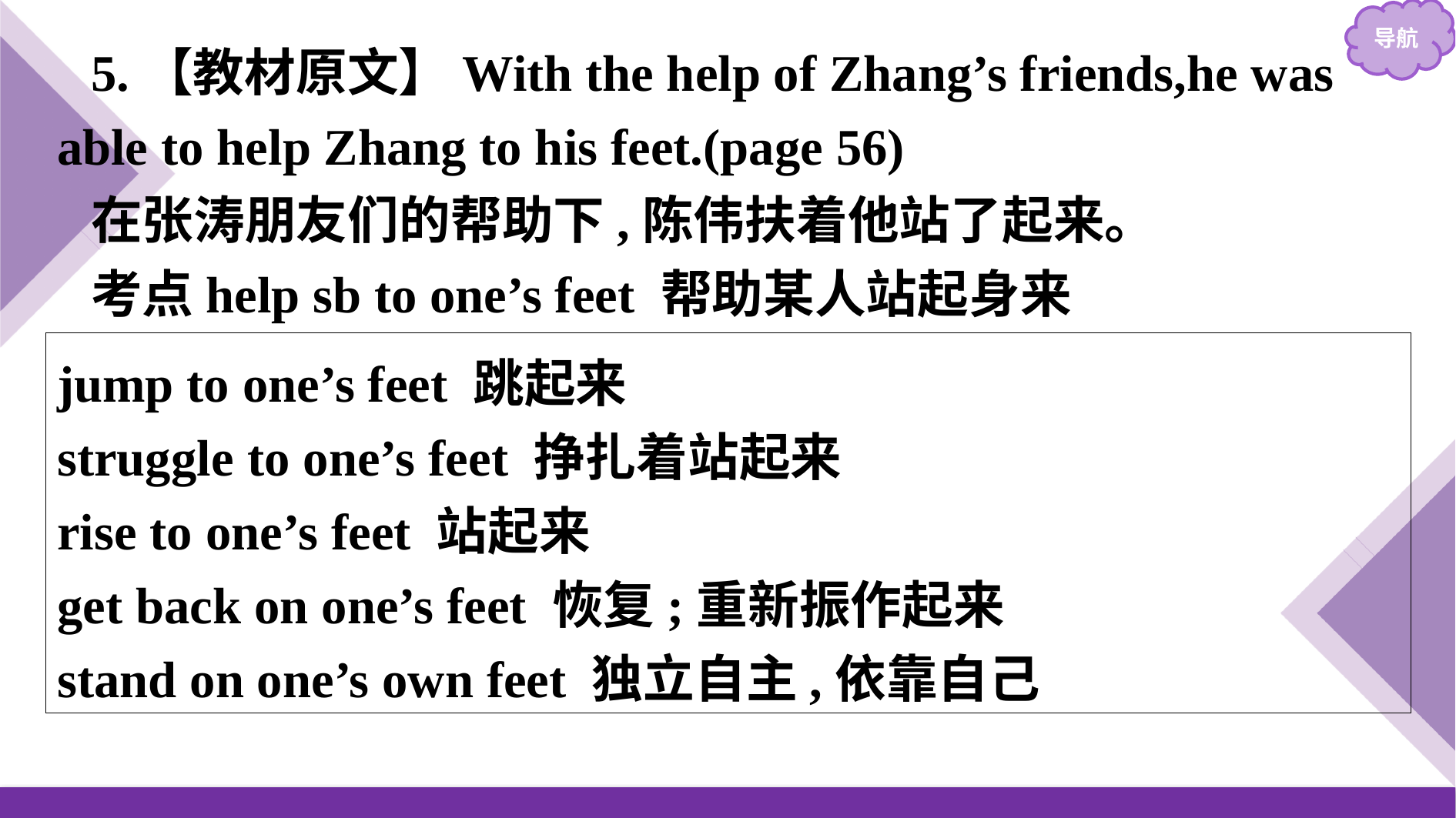

5.【教材原文】With the help of Zhang’s friends,he was able to help Zhang to his feet.(page 56)
在张涛朋友们的帮助下,陈伟扶着他站了起来。
考点help sb to one’s feet 帮助某人站起身来
jump to one’s feet 跳起来
struggle to one’s feet 挣扎着站起来
rise to one’s feet 站起来
get back on one’s feet 恢复;重新振作起来
stand on one’s own feet 独立自主,依靠自己